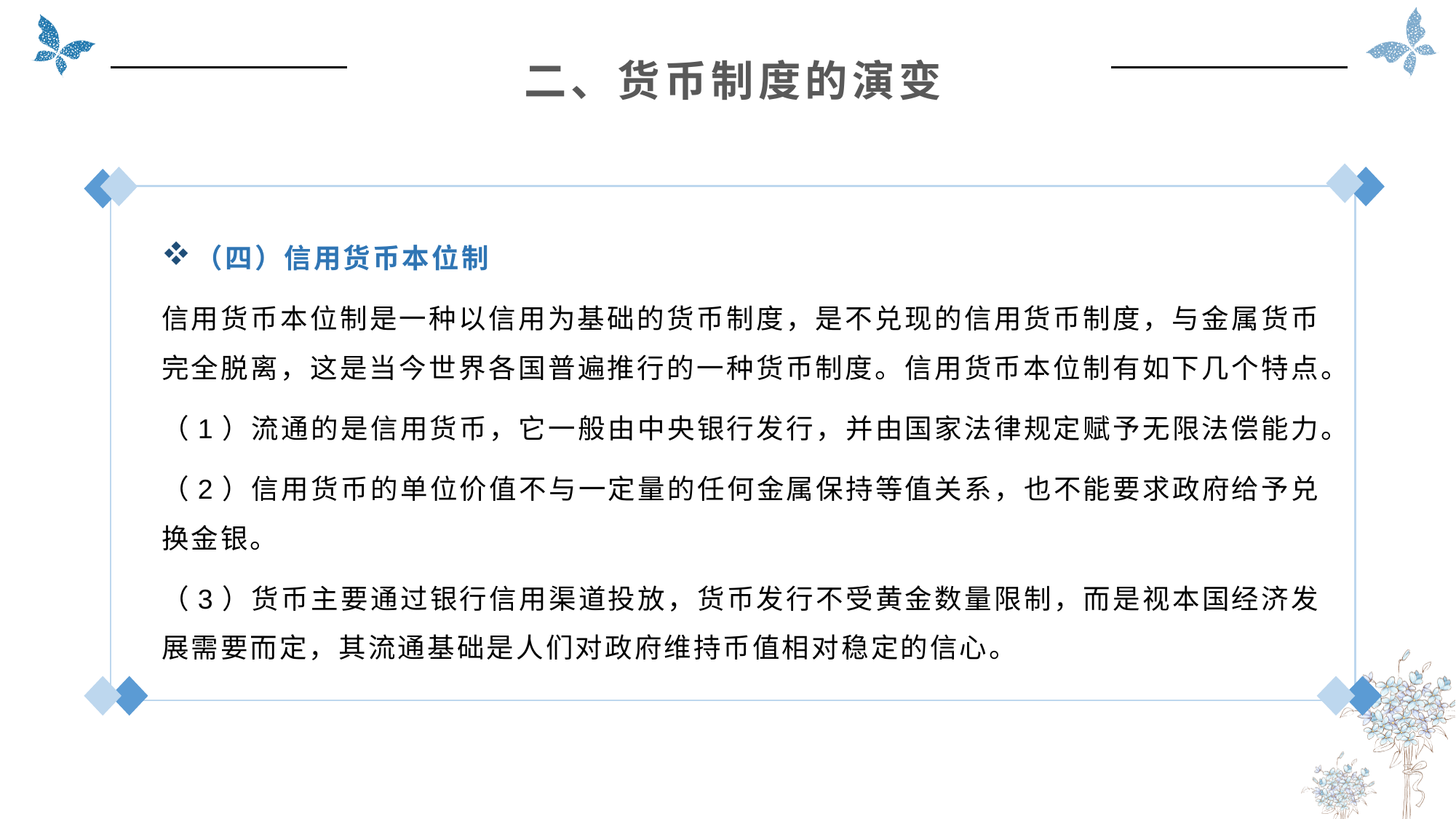

二、货币制度的演变

（四）信用货币本位制
信用货币本位制是一种以信用为基础的货币制度，是不兑现的信用货币制度，与金属货币完全脱离，这是当今世界各国普遍推行的一种货币制度。信用货币本位制有如下几个特点。
（1）流通的是信用货币，它一般由中央银行发行，并由国家法律规定赋予无限法偿能力。
（2）信用货币的单位价值不与一定量的任何金属保持等值关系，也不能要求政府给予兑换金银。
（3）货币主要通过银行信用渠道投放，货币发行不受黄金数量限制，而是视本国经济发展需要而定，其流通基础是人们对政府维持币值相对稳定的信心。